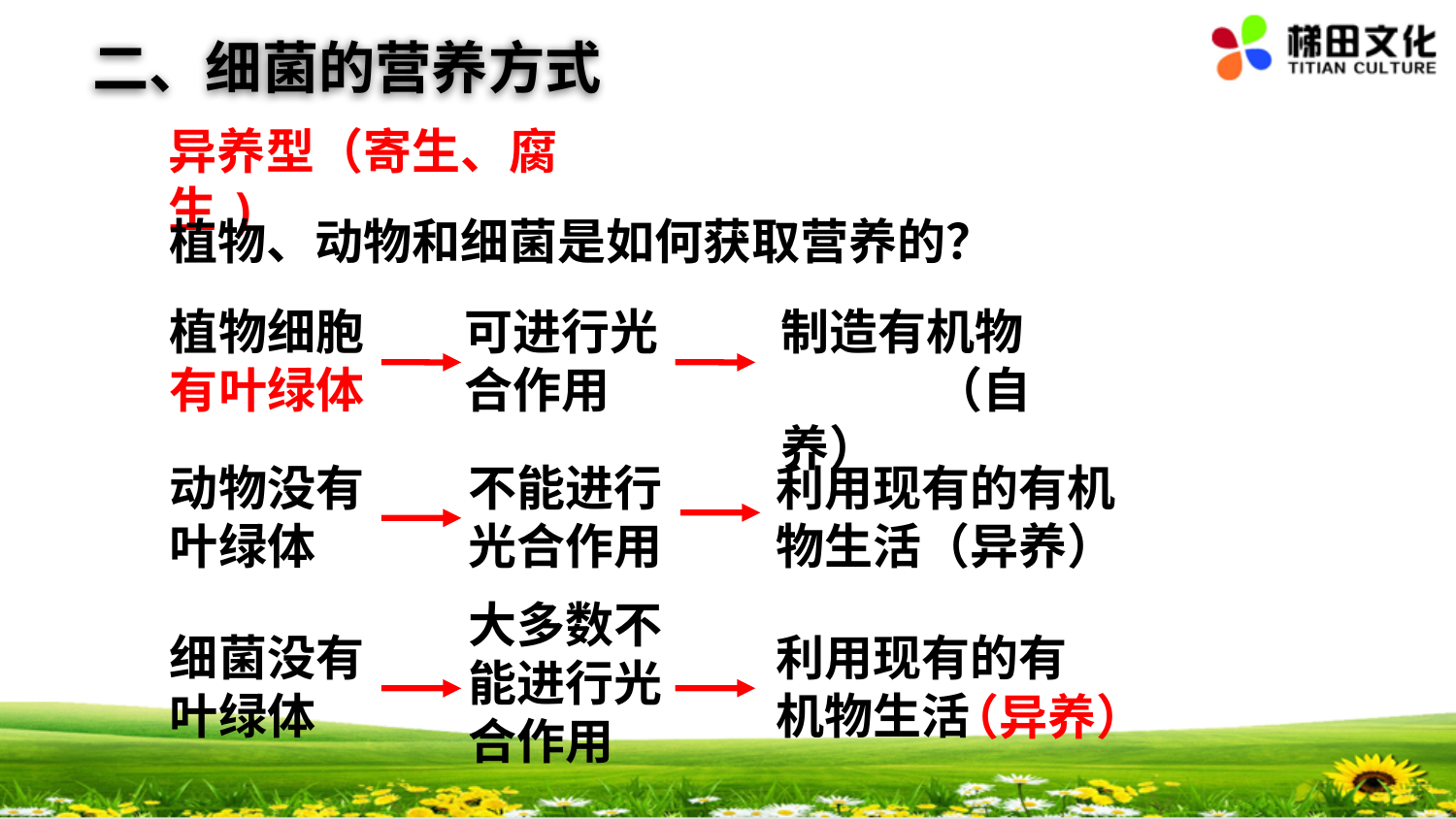

二、细菌的营养方式
#
异养型（寄生、腐生)
植物、动物和细菌是如何获取营养的？
植物细胞有叶绿体
可进行光 合作用
制造有机物                （自养）

动物没有叶绿体
不能进行光合作用
利用现有的有机物生活（异养）

大多数不能进行光合作用
细菌没有叶绿体
利用现有的有机物生活
（异养）